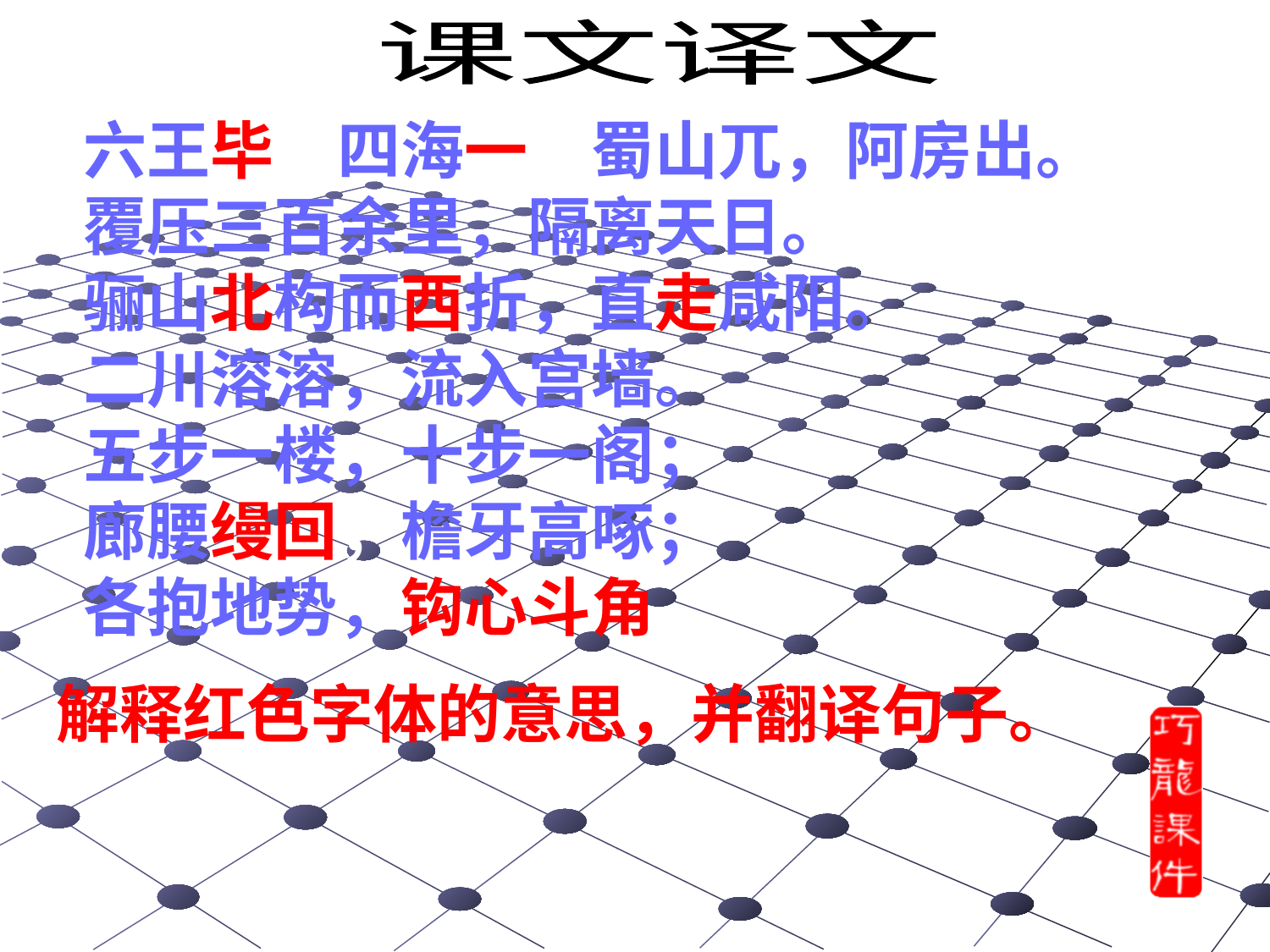

课文译文
六王毕，四海一，蜀山兀，阿房出。
覆压三百余里，隔离天日。
骊山北构而西折，直走咸阳。
二川溶溶，流入宫墙。
五步一楼，十步一阁；
廊腰缦回，檐牙高啄；
各抱地势，钩心斗角。
解释红色字体的意思，并翻译句子。